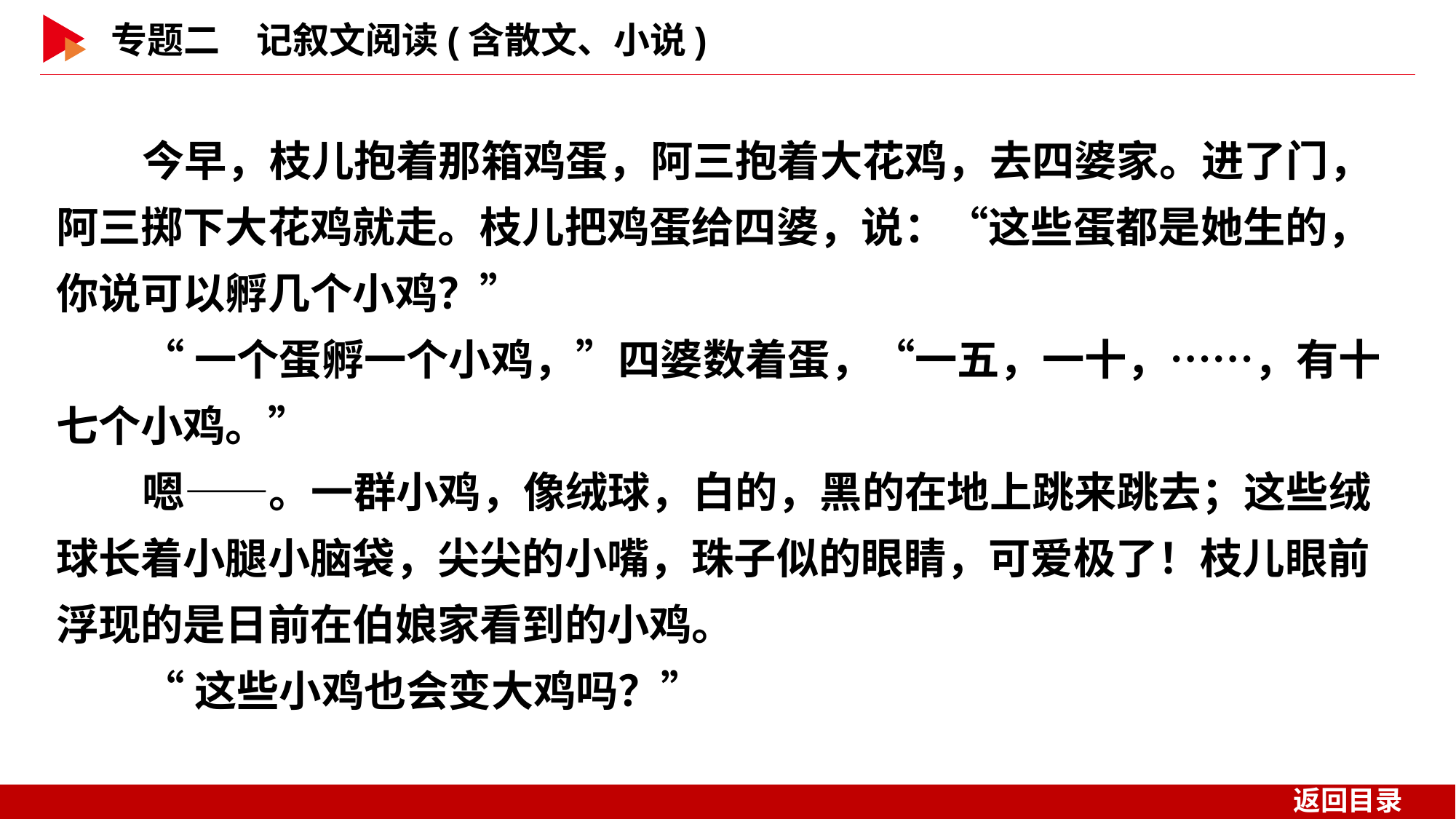

今早，枝儿抱着那箱鸡蛋，阿三抱着大花鸡，去四婆家。进了门，阿三掷下大花鸡就走。枝儿把鸡蛋给四婆，说：“这些蛋都是她生的，你说可以孵几个小鸡？”
“一个蛋孵一个小鸡，”四婆数着蛋，“一五，一十，……，有十七个小鸡。”
嗯——。一群小鸡，像绒球，白的，黑的在地上跳来跳去；这些绒球长着小腿小脑袋，尖尖的小嘴，珠子似的眼睛，可爱极了！枝儿眼前浮现的是日前在伯娘家看到的小鸡。
“这些小鸡也会变大鸡吗？”